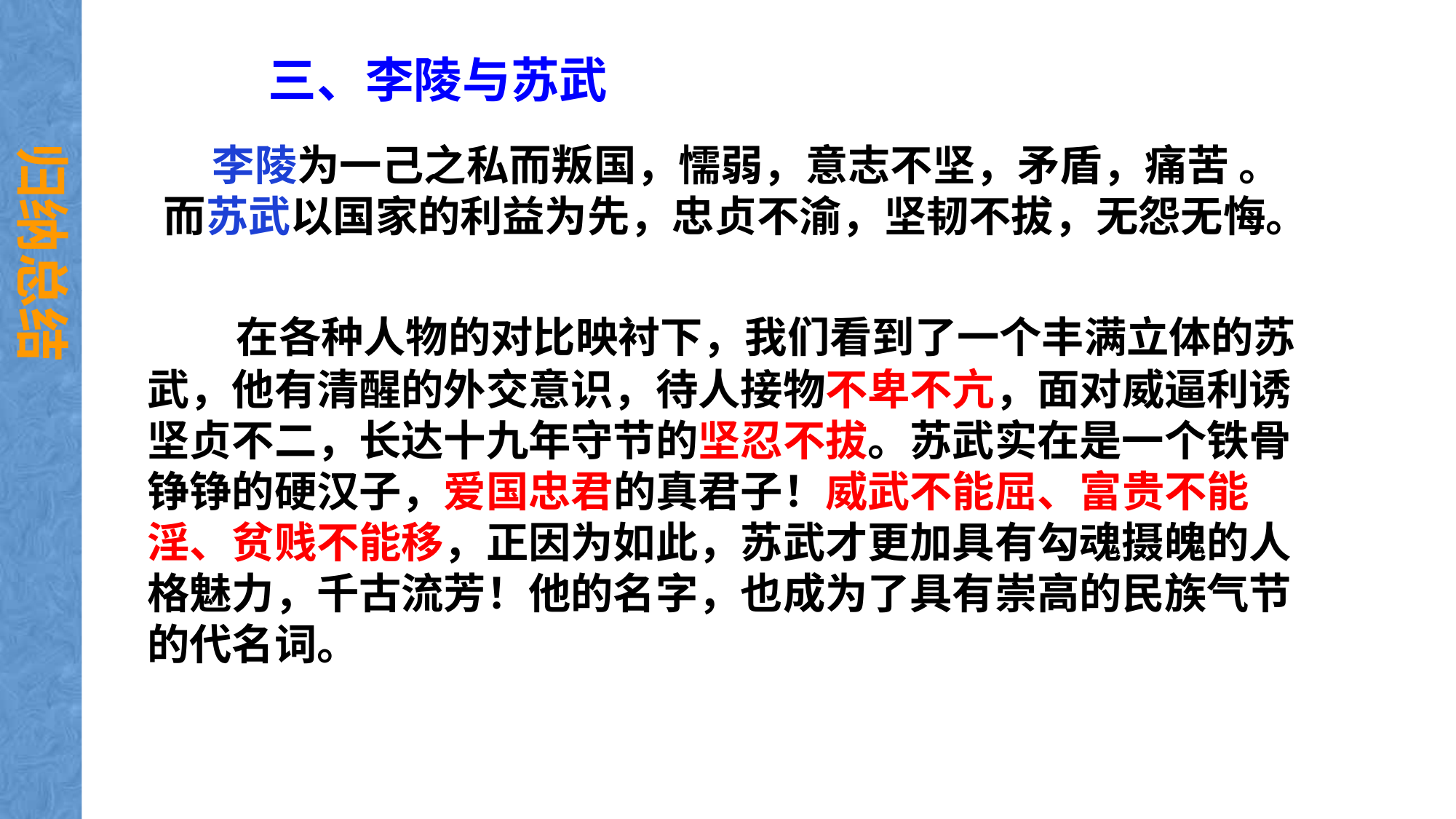

三、李陵与苏武
归纳总结
    李陵为一己之私而叛国，懦弱，意志不坚，矛盾，痛苦 。而苏武以国家的利益为先，忠贞不渝，坚韧不拔，无怨无悔。
       在各种人物的对比映衬下，我们看到了一个丰满立体的苏武，他有清醒的外交意识，待人接物不卑不亢，面对威逼利诱坚贞不二，长达十九年守节的坚忍不拔。苏武实在是一个铁骨铮铮的硬汉子，爱国忠君的真君子！威武不能屈、富贵不能淫、贫贱不能移，正因为如此，苏武才更加具有勾魂摄魄的人格魅力，千古流芳！他的名字，也成为了具有崇高的民族气节的代名词。